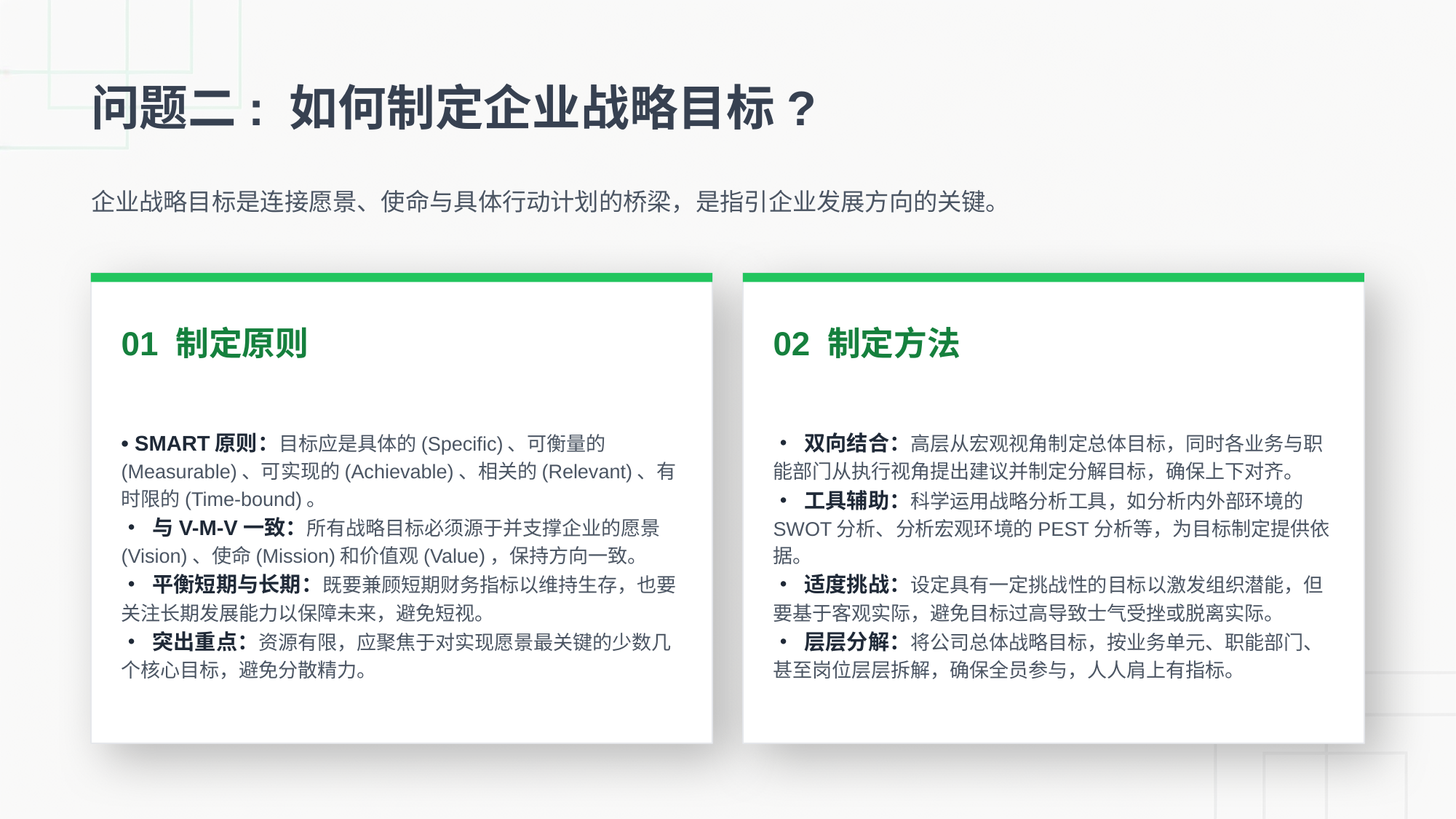

问题二: 如何制定企业战略目标?
企业战略目标是连接愿景、使命与具体行动计划的桥梁，是指引企业发展方向的关键。

01 制定原则
02 制定方法
• SMART原则：目标应是具体的(Specific)、可衡量的(Measurable)、可实现的(Achievable)、相关的(Relevant)、有时限的(Time-bound)。
• 与V-M-V一致：所有战略目标必须源于并支撑企业的愿景(Vision)、使命(Mission)和价值观(Value)，保持方向一致。
• 平衡短期与长期：既要兼顾短期财务指标以维持生存，也要关注长期发展能力以保障未来，避免短视。
• 突出重点：资源有限，应聚焦于对实现愿景最关键的少数几个核心目标，避免分散精力。
• 双向结合：高层从宏观视角制定总体目标，同时各业务与职能部门从执行视角提出建议并制定分解目标，确保上下对齐。
• 工具辅助：科学运用战略分析工具，如分析内外部环境的SWOT分析、分析宏观环境的PEST分析等，为目标制定提供依据。
• 适度挑战：设定具有一定挑战性的目标以激发组织潜能，但要基于客观实际，避免目标过高导致士气受挫或脱离实际。
• 层层分解：将公司总体战略目标，按业务单元、职能部门、甚至岗位层层拆解，确保全员参与，人人肩上有指标。